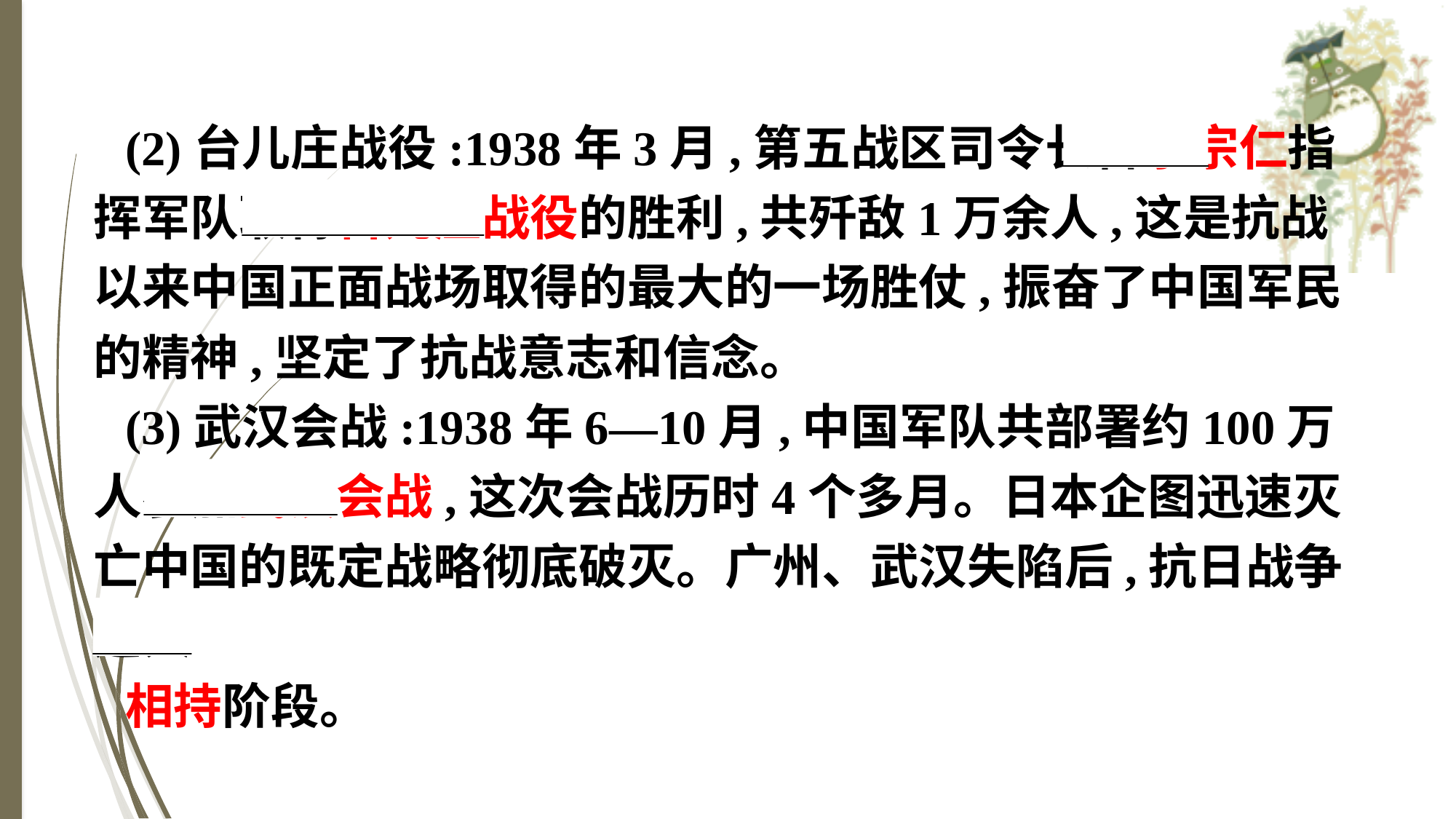

(2)台儿庄战役:1938年3月,第五战区司令长官李宗仁指挥军队取得台儿庄战役的胜利,共歼敌1万余人,这是抗战以来中国正面战场取得的最大的一场胜仗,振奋了中国军民的精神,坚定了抗战意志和信念。
(3)武汉会战:1938年6—10月,中国军队共部署约100万人参加武汉会战,这次会战历时4个多月。日本企图迅速灭亡中国的既定战略彻底破灭。广州、武汉失陷后,抗日战争进入
相持阶段。